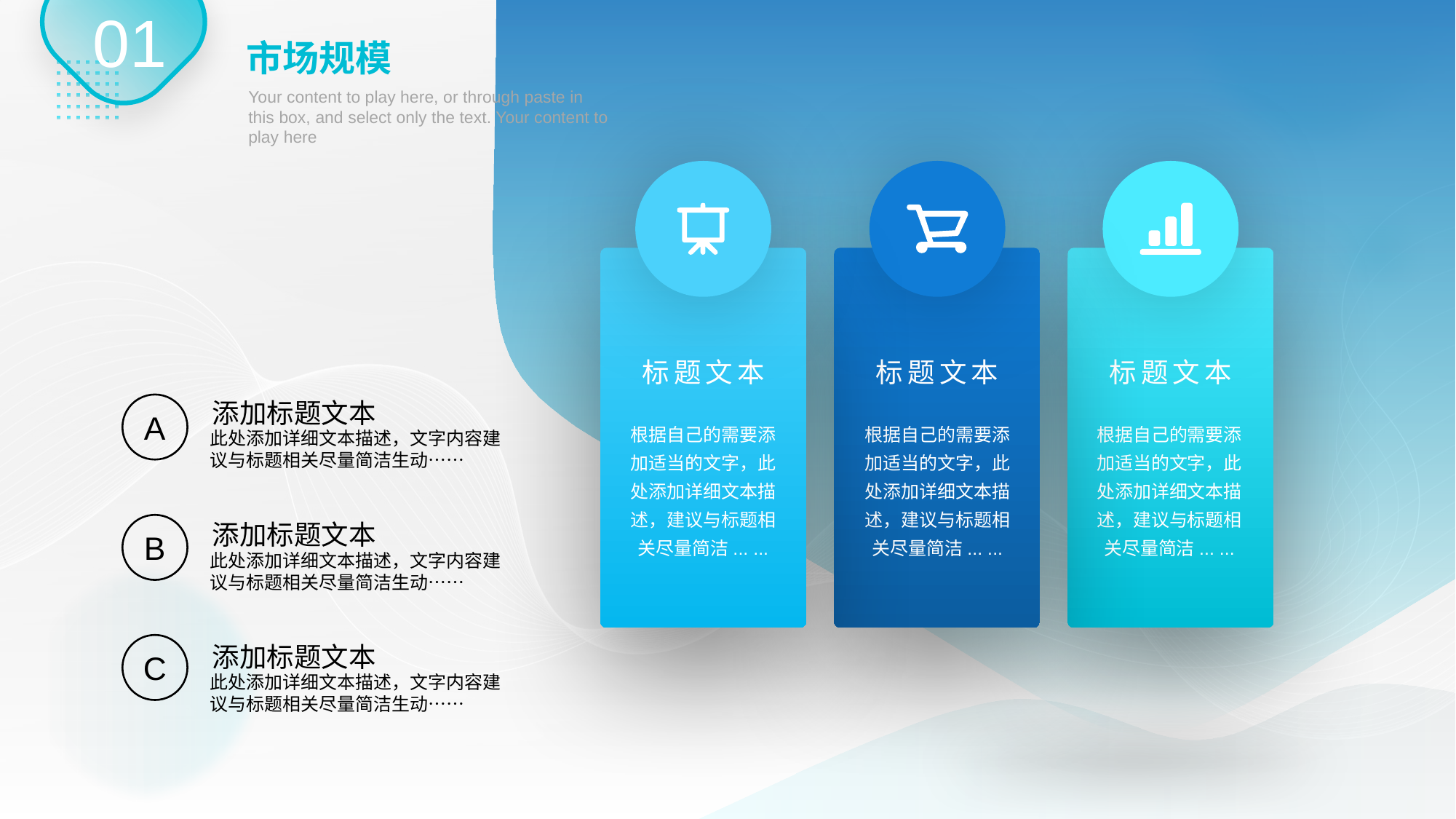

01
市场规模
Your content to play here, or through paste in this box, and select only the text. Your content to play here

标题文本
标题文本
标题文本
添加标题文本
此处添加详细文本描述，文字内容建议与标题相关尽量简洁生动……

A
根据自己的需要添加适当的文字，此处添加详细文本描述，建议与标题相关尽量简洁... ...
根据自己的需要添加适当的文字，此处添加详细文本描述，建议与标题相关尽量简洁... ...
根据自己的需要添加适当的文字，此处添加详细文本描述，建议与标题相关尽量简洁... ...
添加标题文本
此处添加详细文本描述，文字内容建议与标题相关尽量简洁生动……
B
添加标题文本
此处添加详细文本描述，文字内容建议与标题相关尽量简洁生动……
C